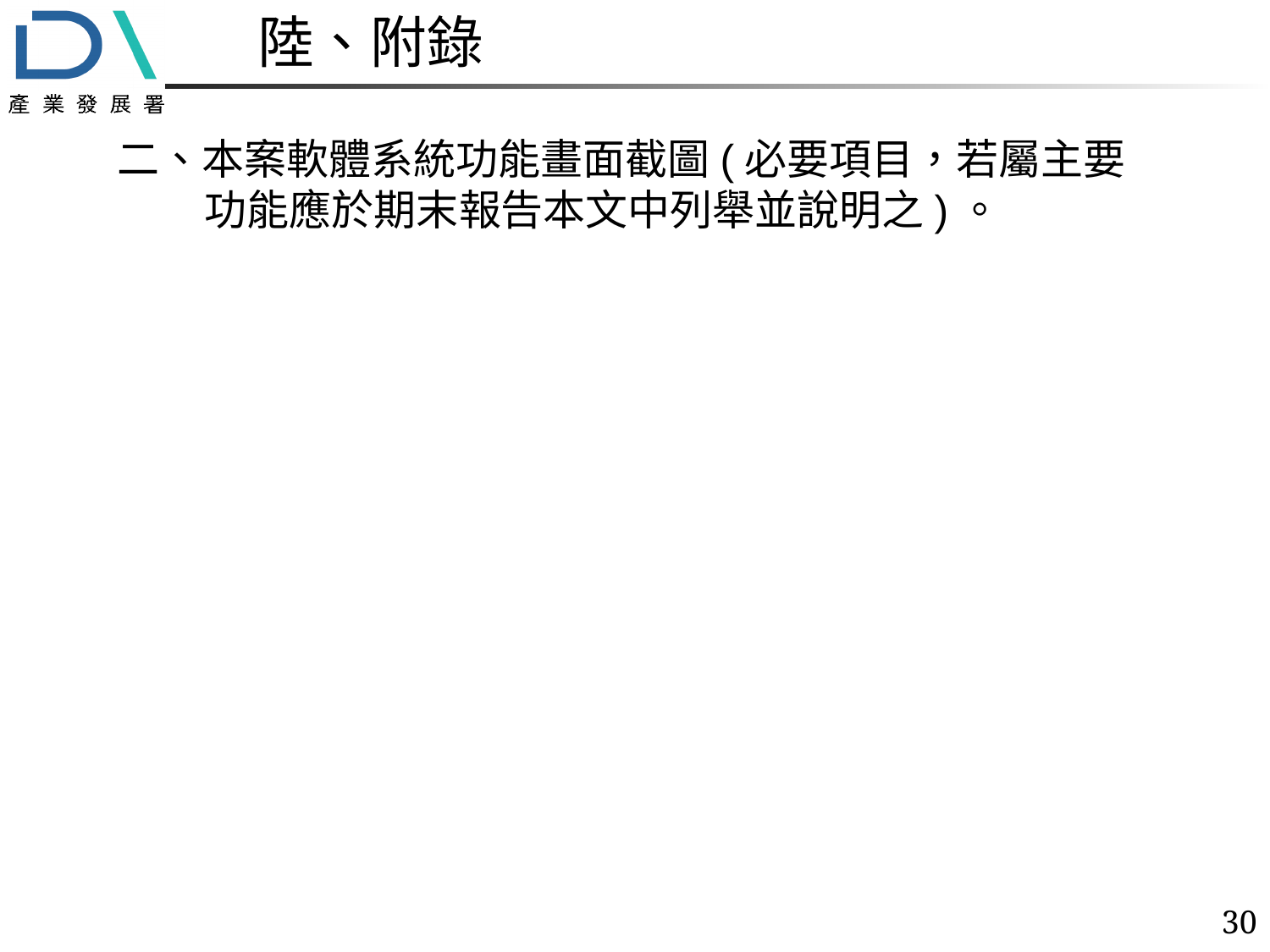

# 陸、附錄
二、本案軟體系統功能畫面截圖(必要項目，若屬主要功能應於期末報告本文中列舉並說明之)。
30